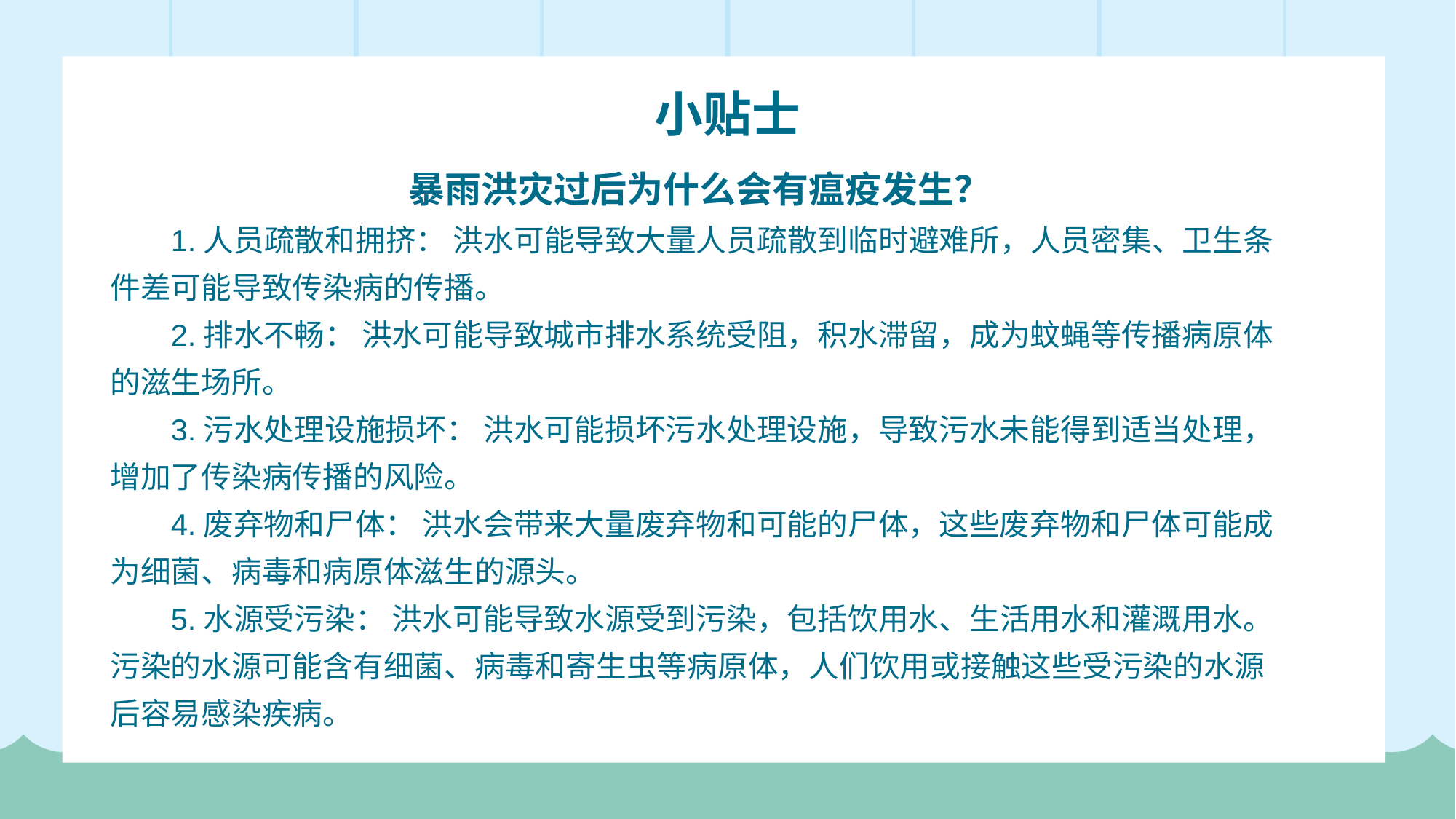

小贴士
暴雨洪灾过后为什么会有瘟疫发生？
1.人员疏散和拥挤： 洪水可能导致大量人员疏散到临时避难所，人员密集、卫生条件差可能导致传染病的传播。
2.排水不畅： 洪水可能导致城市排水系统受阻，积水滞留，成为蚊蝇等传播病原体的滋生场所。
3.污水处理设施损坏： 洪水可能损坏污水处理设施，导致污水未能得到适当处理，增加了传染病传播的风险。
4.废弃物和尸体： 洪水会带来大量废弃物和可能的尸体，这些废弃物和尸体可能成为细菌、病毒和病原体滋生的源头。
5.水源受污染： 洪水可能导致水源受到污染，包括饮用水、生活用水和灌溉用水。污染的水源可能含有细菌、病毒和寄生虫等病原体，人们饮用或接触这些受污染的水源后容易感染疾病。